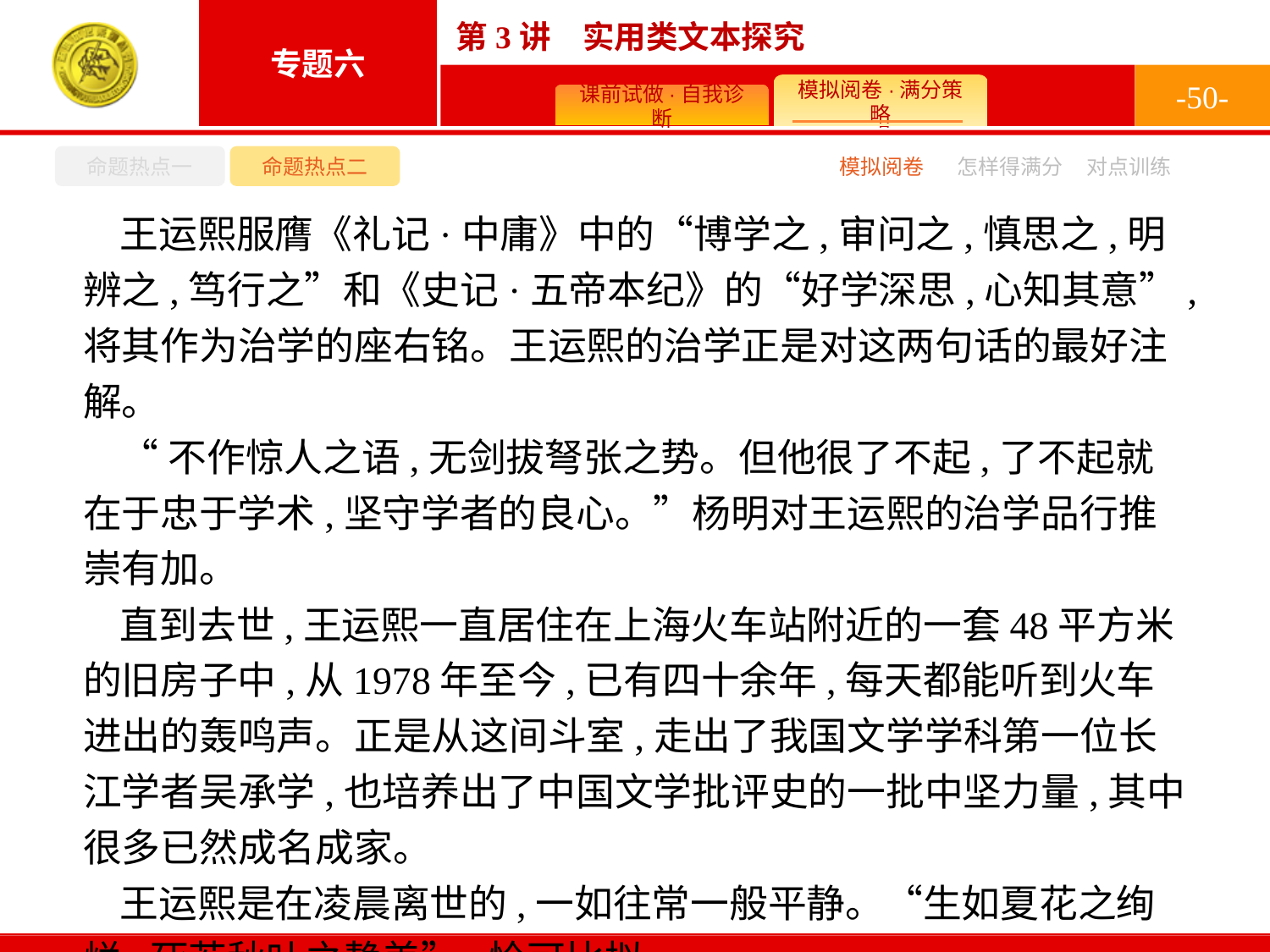

-50-
命题热点一
命题热点二
怎样得满分
模拟阅卷
对点训练
王运熙服膺《礼记·中庸》中的“博学之,审问之,慎思之,明辨之,笃行之”和《史记·五帝本纪》的“好学深思,心知其意”,将其作为治学的座右铭。王运熙的治学正是对这两句话的最好注解。
“不作惊人之语,无剑拔弩张之势。但他很了不起,了不起就在于忠于学术,坚守学者的良心。”杨明对王运熙的治学品行推崇有加。
直到去世,王运熙一直居住在上海火车站附近的一套48平方米的旧房子中,从1978年至今,已有四十余年,每天都能听到火车进出的轰鸣声。正是从这间斗室,走出了我国文学学科第一位长江学者吴承学,也培养出了中国文学批评史的一批中坚力量,其中很多已然成名成家。
王运熙是在凌晨离世的,一如往常一般平静。“生如夏花之绚烂,死若秋叶之静美”,恰可比拟。
(节选自2014年2月22日《中国教育报》)